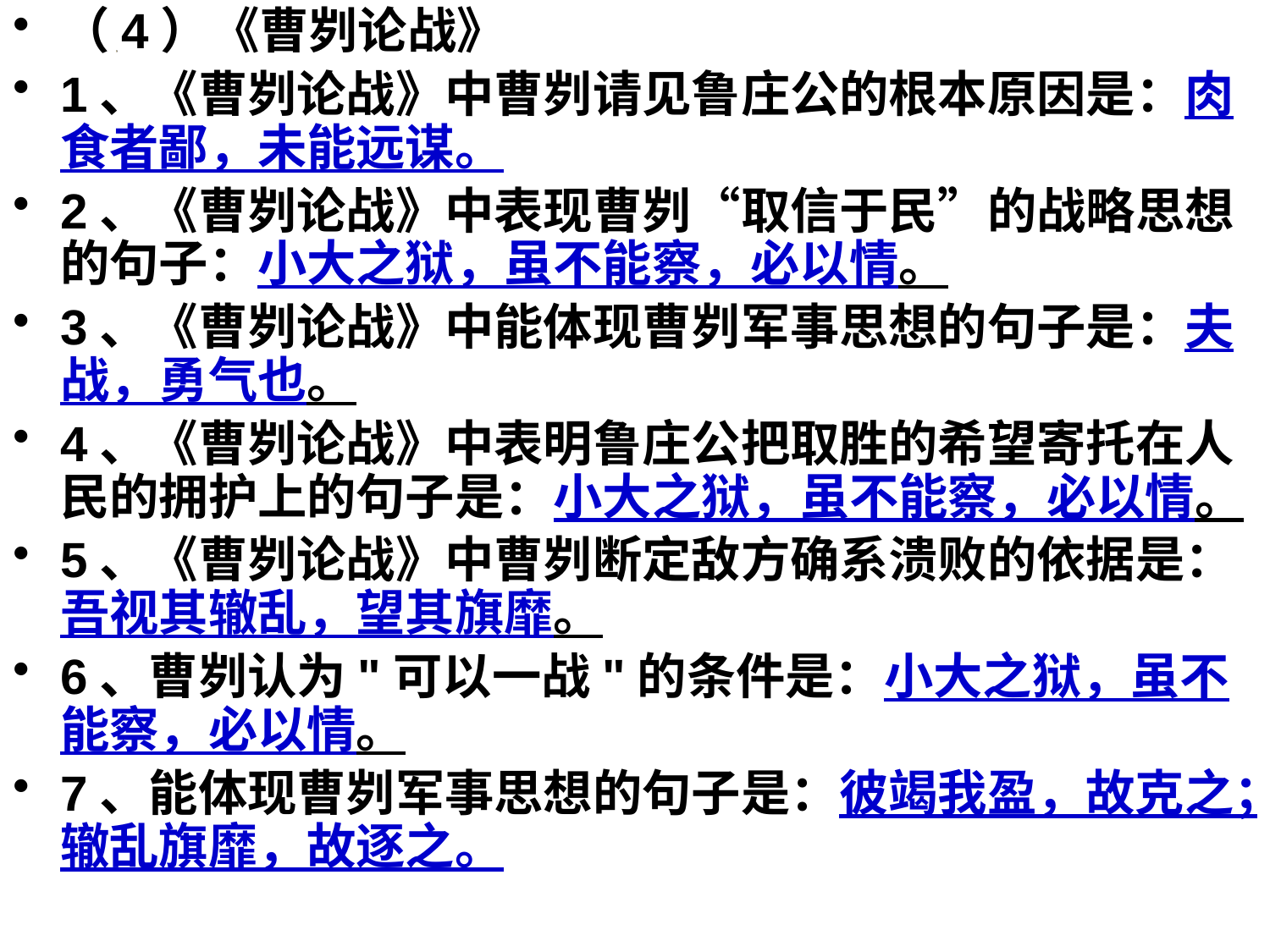

（4）《曹刿论战》
1、《曹刿论战》中曹刿请见鲁庄公的根本原因是：肉食者鄙，未能远谋。
2、《曹刿论战》中表现曹刿“取信于民”的战略思想的句子：小大之狱，虽不能察，必以情。
3、《曹刿论战》中能体现曹刿军事思想的句子是：夫战，勇气也。
4、《曹刿论战》中表明鲁庄公把取胜的希望寄托在人民的拥护上的句子是：小大之狱，虽不能察，必以情。
5、《曹刿论战》中曹刿断定敌方确系溃败的依据是：吾视其辙乱，望其旗靡。
6、曹刿认为"可以一战"的条件是：小大之狱，虽不能察，必以情。
7、能体现曹刿军事思想的句子是：彼竭我盈，故克之；辙乱旗靡，故逐之。
#